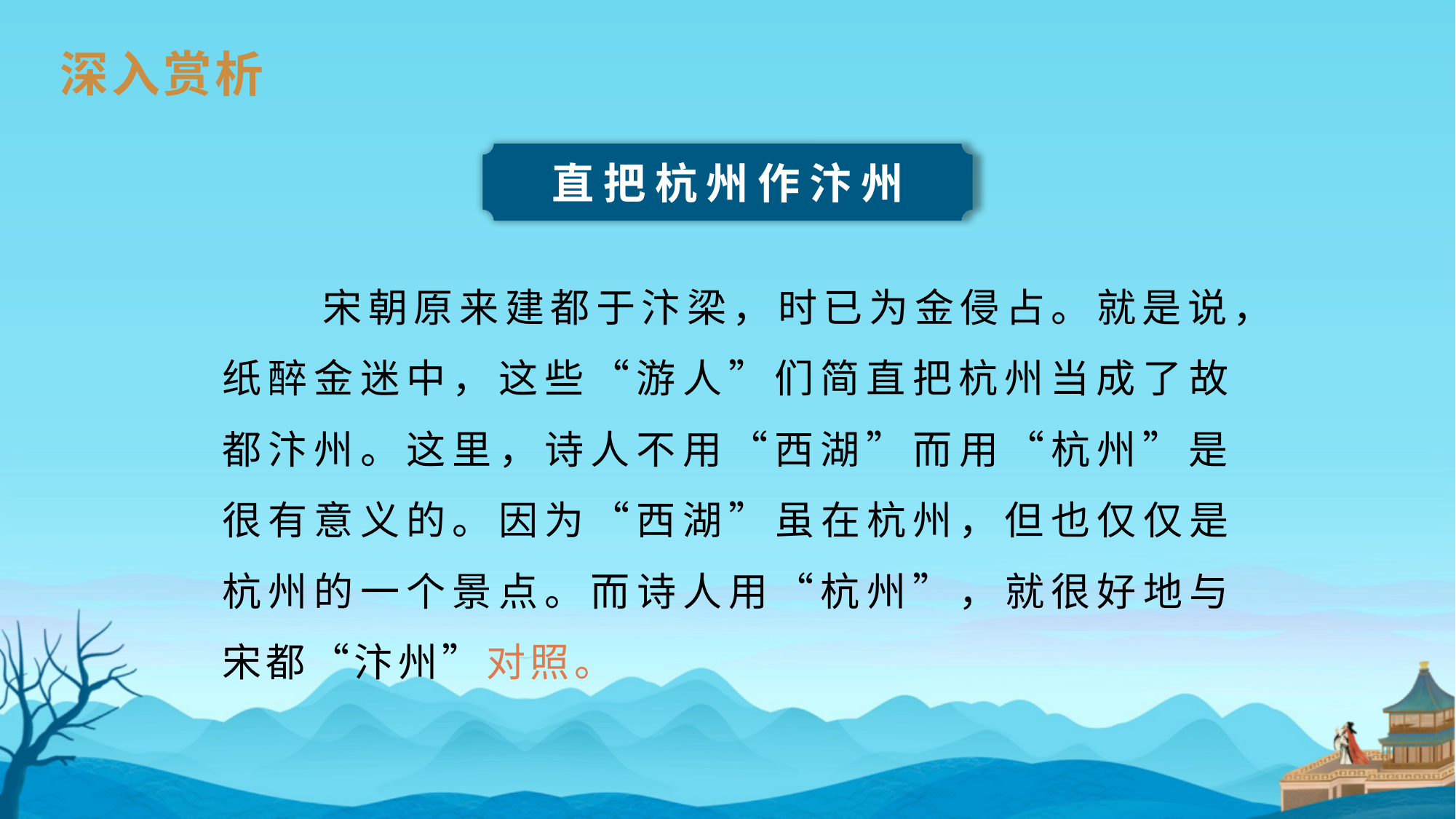

深入赏析

直把杭州作汴州
      宋朝原来建都于汴梁，时已为金侵占。就是说，纸醉金迷中，这些“游人”们简直把杭州当成了故都汴州。这里，诗人不用“西湖”而用“杭州”是很有意义的。因为“西湖”虽在杭州，但也仅仅是杭州的一个景点。而诗人用“杭州”，就很好地与宋都“汴州”对照。